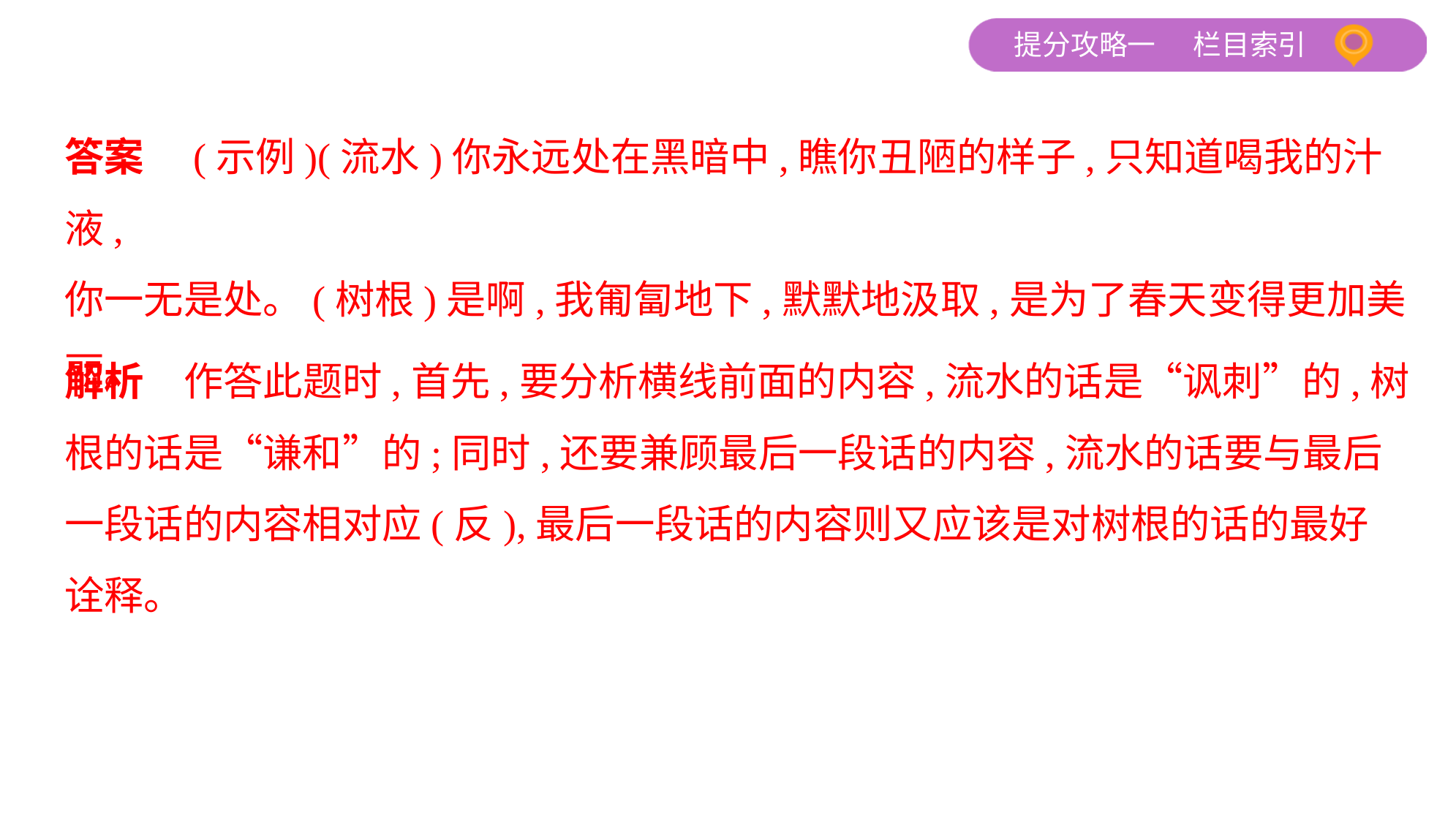

答案　(示例)(流水)你永远处在黑暗中,瞧你丑陋的样子,只知道喝我的汁液,
你一无是处。(树根)是啊,我匍匐地下,默默地汲取,是为了春天变得更加美
丽。
解析　作答此题时,首先,要分析横线前面的内容,流水的话是“讽刺”的,树
根的话是“谦和”的;同时,还要兼顾最后一段话的内容,流水的话要与最后
一段话的内容相对应(反),最后一段话的内容则又应该是对树根的话的最好
诠释。